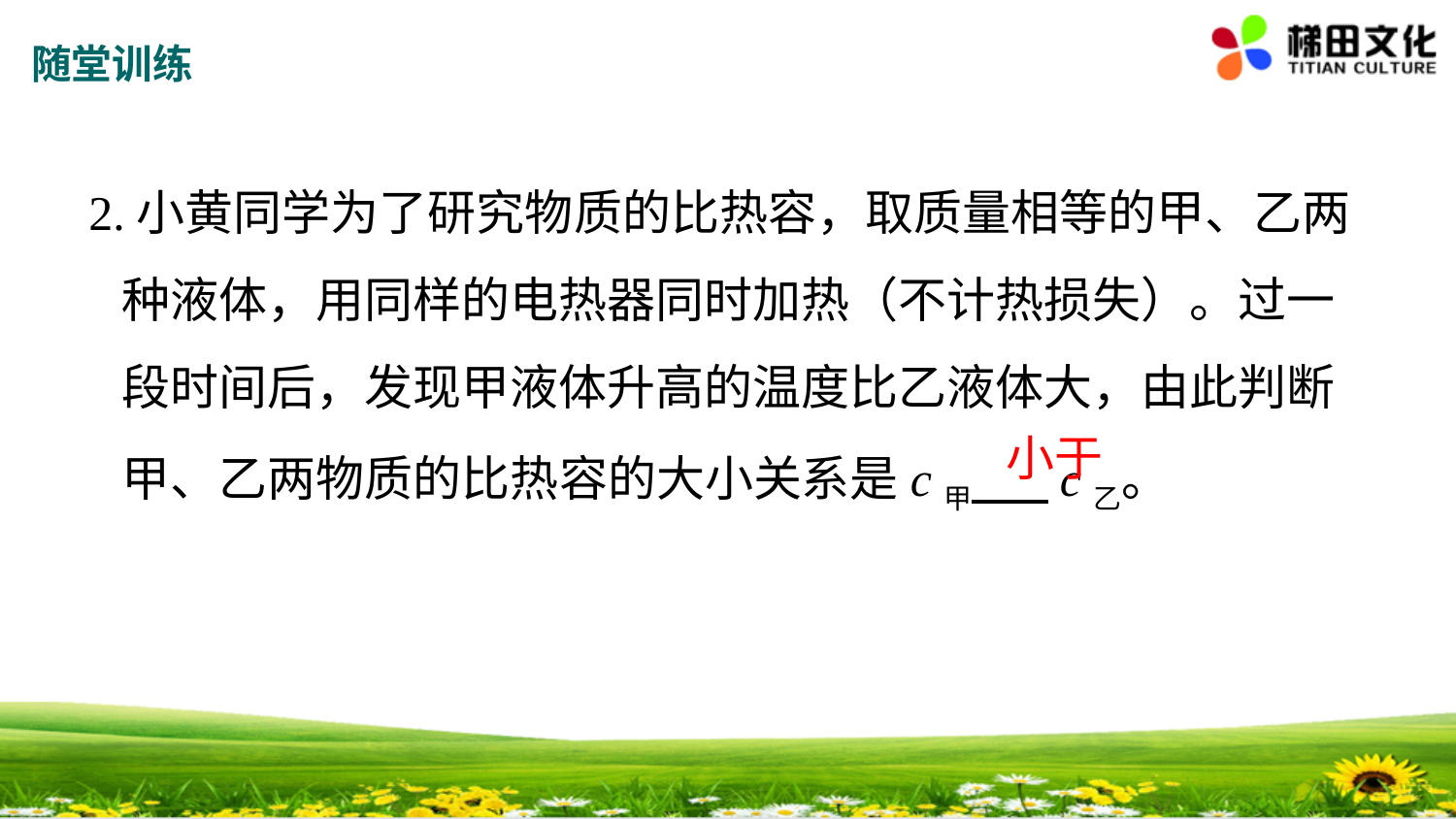

随堂训练
2.小黄同学为了研究物质的比热容，取质量相等的甲、乙两
  种液体，用同样的电热器同时加热（不计热损失）。过一
  段时间后，发现甲液体升高的温度比乙液体大，由此判断
  甲、乙两物质的比热容的大小关系是c甲       c乙。
小于